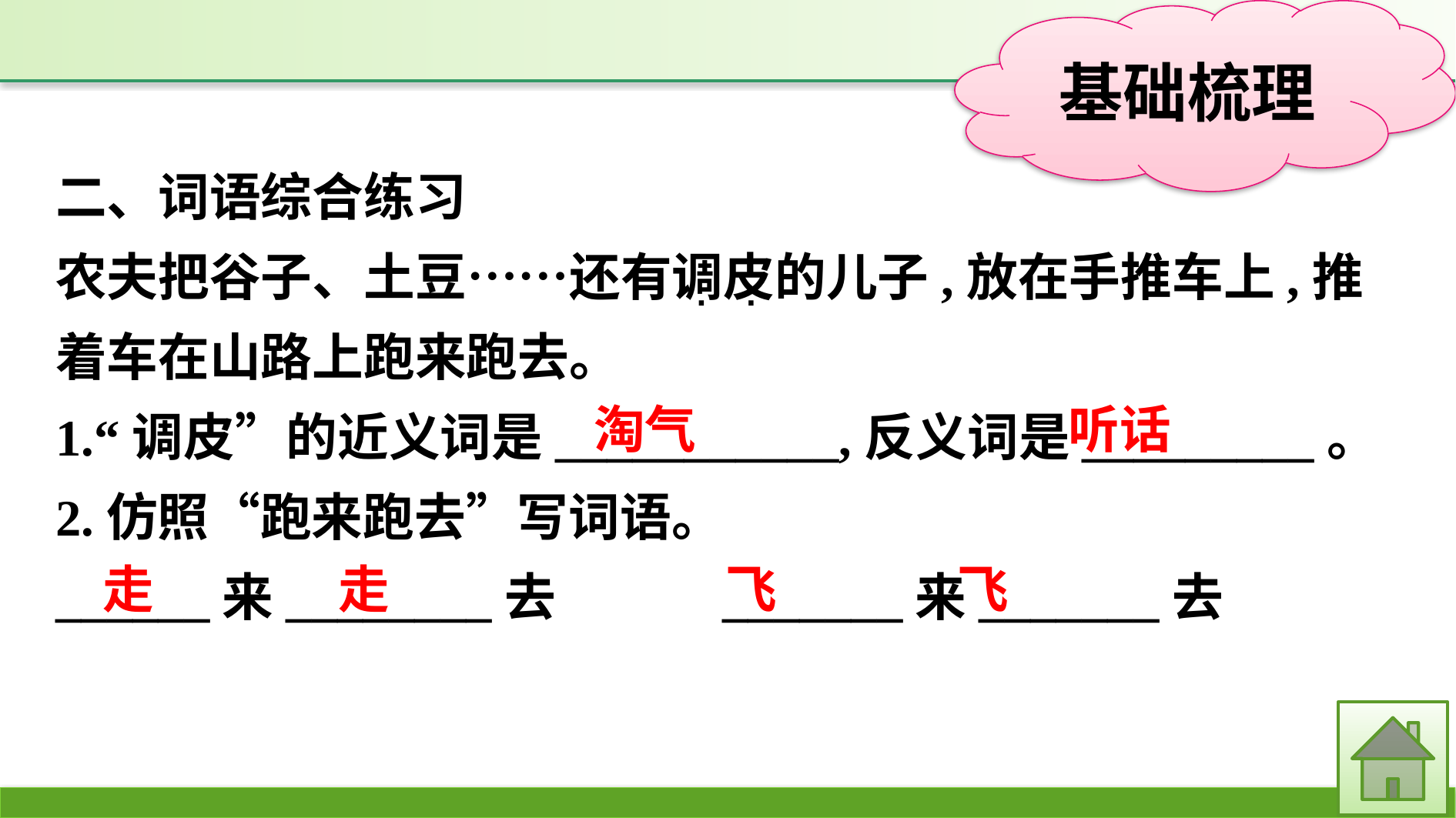

二、词语综合练习
农夫把谷子、土豆……还有调皮的儿子,放在手推车上,推着车在山路上跑来跑去。
1.“调皮”的近义词是___________,反义词是_________。
2.仿照“跑来跑去”写词语。
______来________去　　　_______来_______去
·
·
听话
淘气
走
走
飞
飞